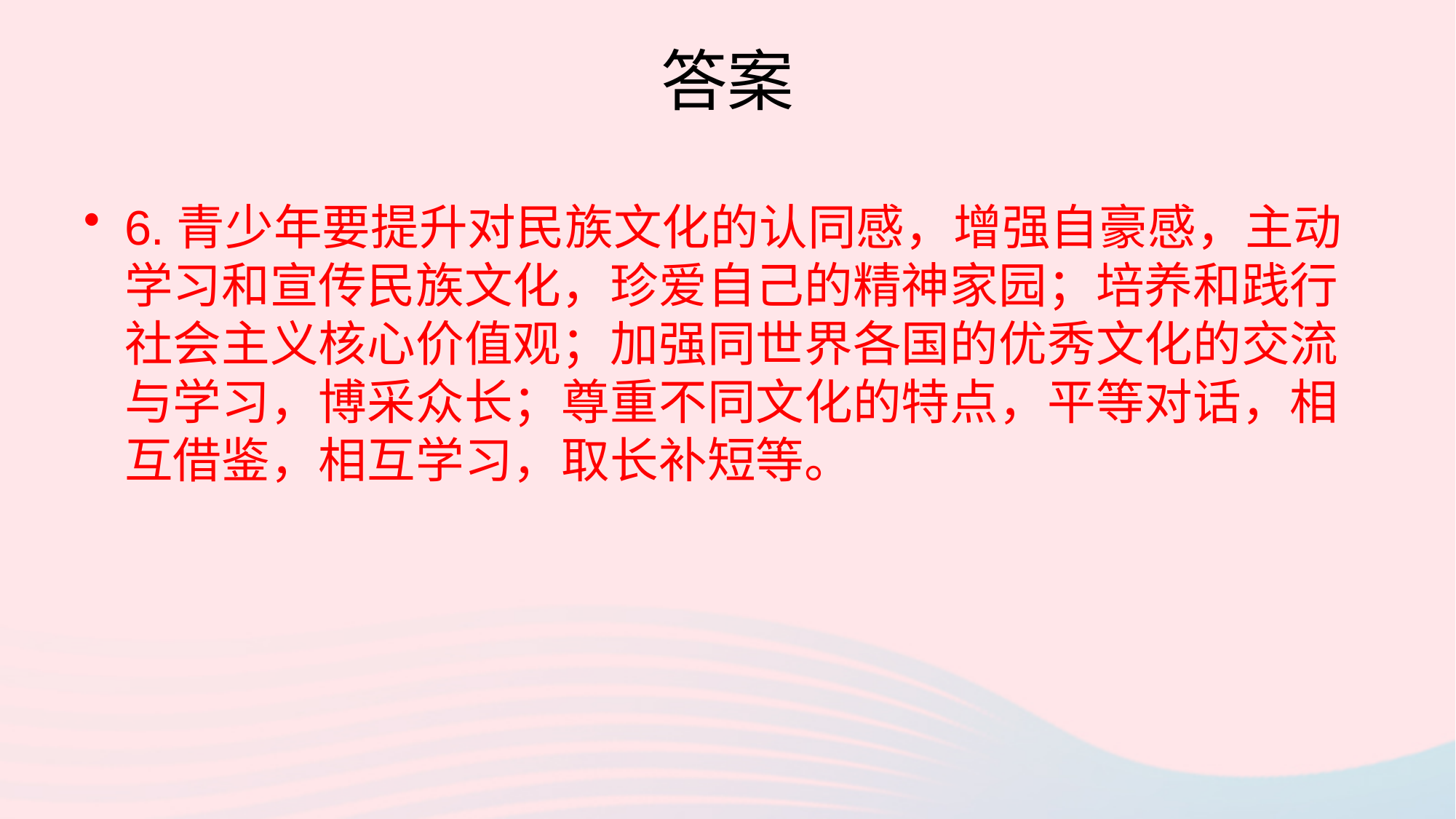

# 答案
6.青少年要提升对民族文化的认同感，增强自豪感，主动学习和宣传民族文化，珍爱自己的精神家园；培养和践行社会主义核心价值观；加强同世界各国的优秀文化的交流与学习，博采众长；尊重不同文化的特点，平等对话，相互借鉴，相互学习，取长补短等。